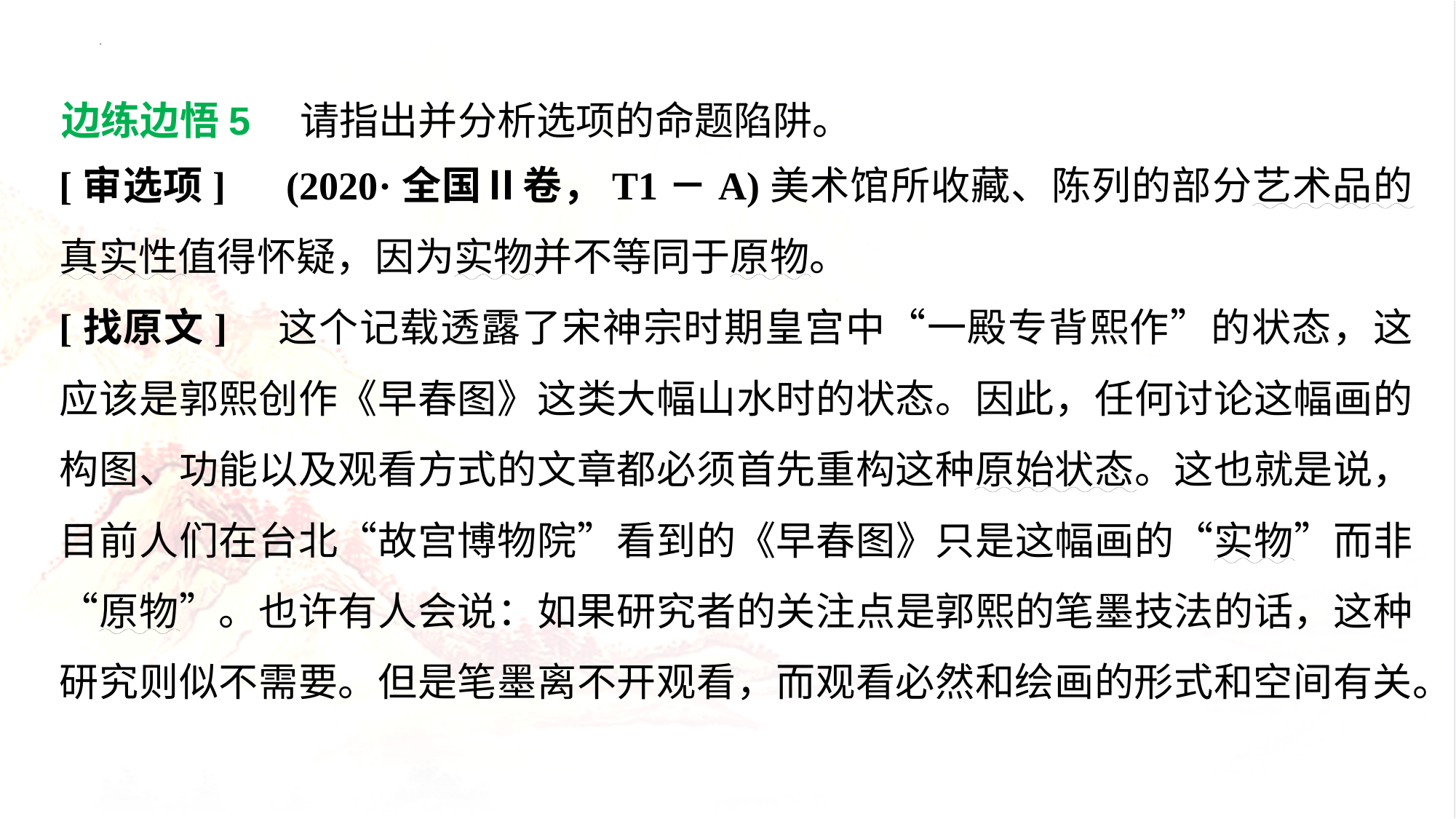

边练边悟5　请指出并分析选项的命题陷阱。
[审选项]　(2020·全国Ⅱ卷，T1－A)美术馆所收藏、陈列的部分艺术品的真实性值得怀疑，因为实物并不等同于原物。
[找原文]　这个记载透露了宋神宗时期皇宫中“一殿专背熙作”的状态，这应该是郭熙创作《早春图》这类大幅山水时的状态。因此，任何讨论这幅画的构图、功能以及观看方式的文章都必须首先重构这种原始状态。这也就是说，目前人们在台北“故宫博物院”看到的《早春图》只是这幅画的“实物”而非“原物”。也许有人会说：如果研究者的关注点是郭熙的笔墨技法的话，这种研究则似不需要。但是笔墨离不开观看，而观看必然和绘画的形式和空间有关。